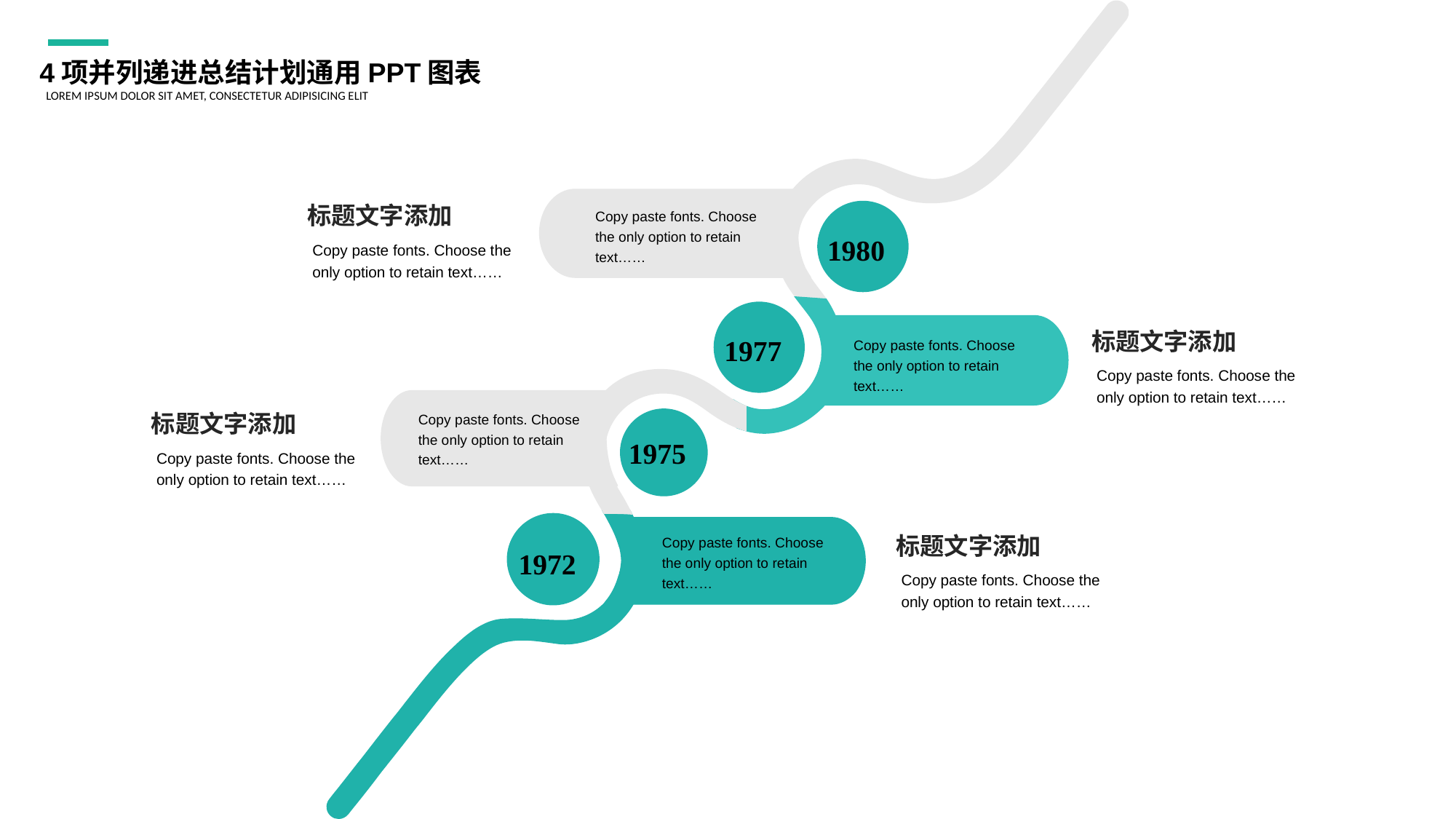

4项并列递进总结计划通用PPT图表
LOREM IPSUM DOLOR SIT AMET, CONSECTETUR ADIPISICING ELIT
标题文字添加
Copy paste fonts. Choose the only option to retain text……

Copy paste fonts. Choose the only option to retain text……

1980

标题文字添加
Copy paste fonts. Choose the only option to retain text……

Copy paste fonts. Choose the only option to retain text……
1977

标题文字添加
Copy paste fonts. Choose the only option to retain text……
Copy paste fonts. Choose the only option to retain text……

1975

标题文字添加
Copy paste fonts. Choose the only option to retain text……

Copy paste fonts. Choose the only option to retain text……
1972